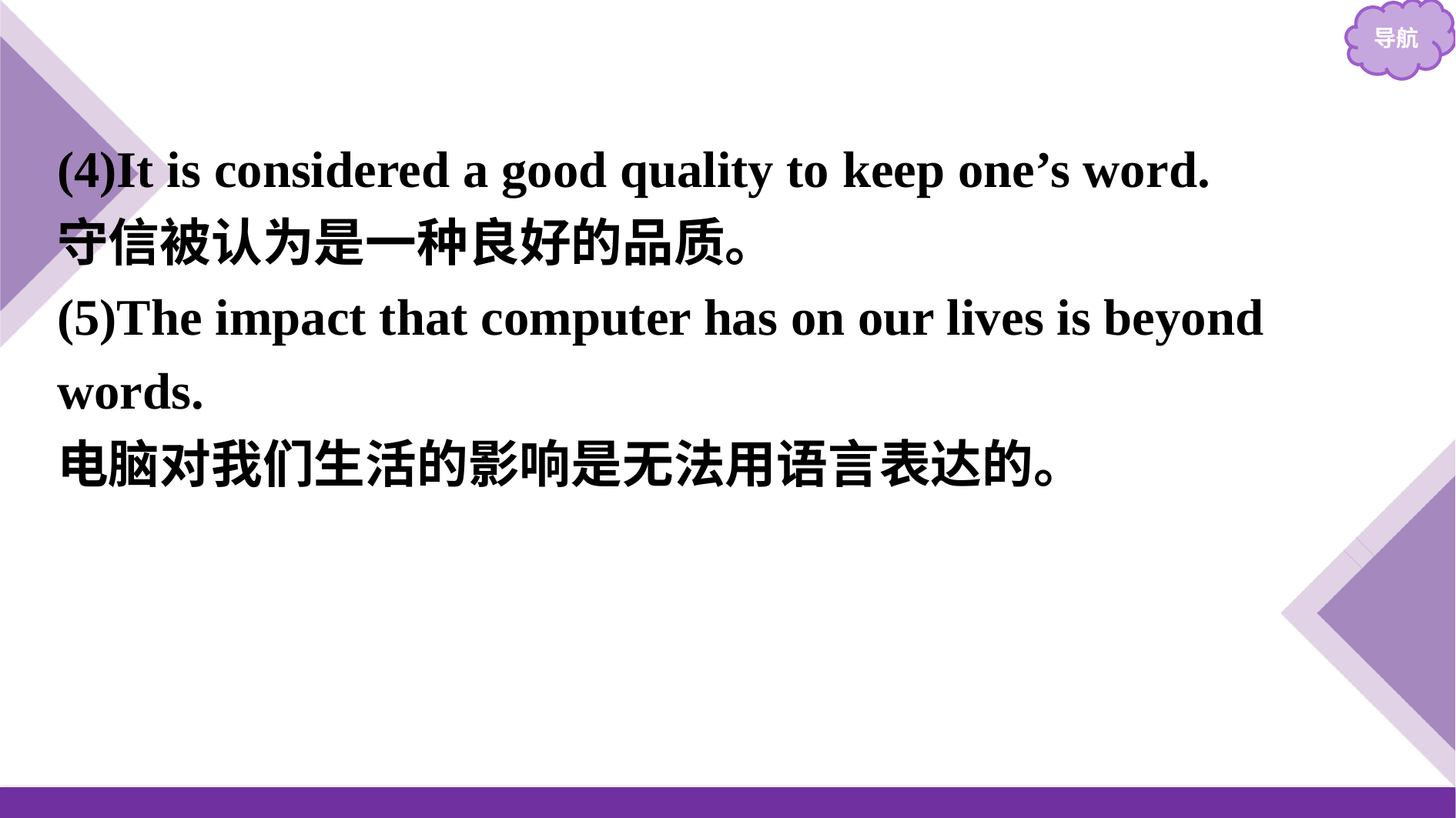

(4)It is considered a good quality to keep one’s word.
守信被认为是一种良好的品质。
(5)The impact that computer has on our lives is beyond words.
电脑对我们生活的影响是无法用语言表达的。